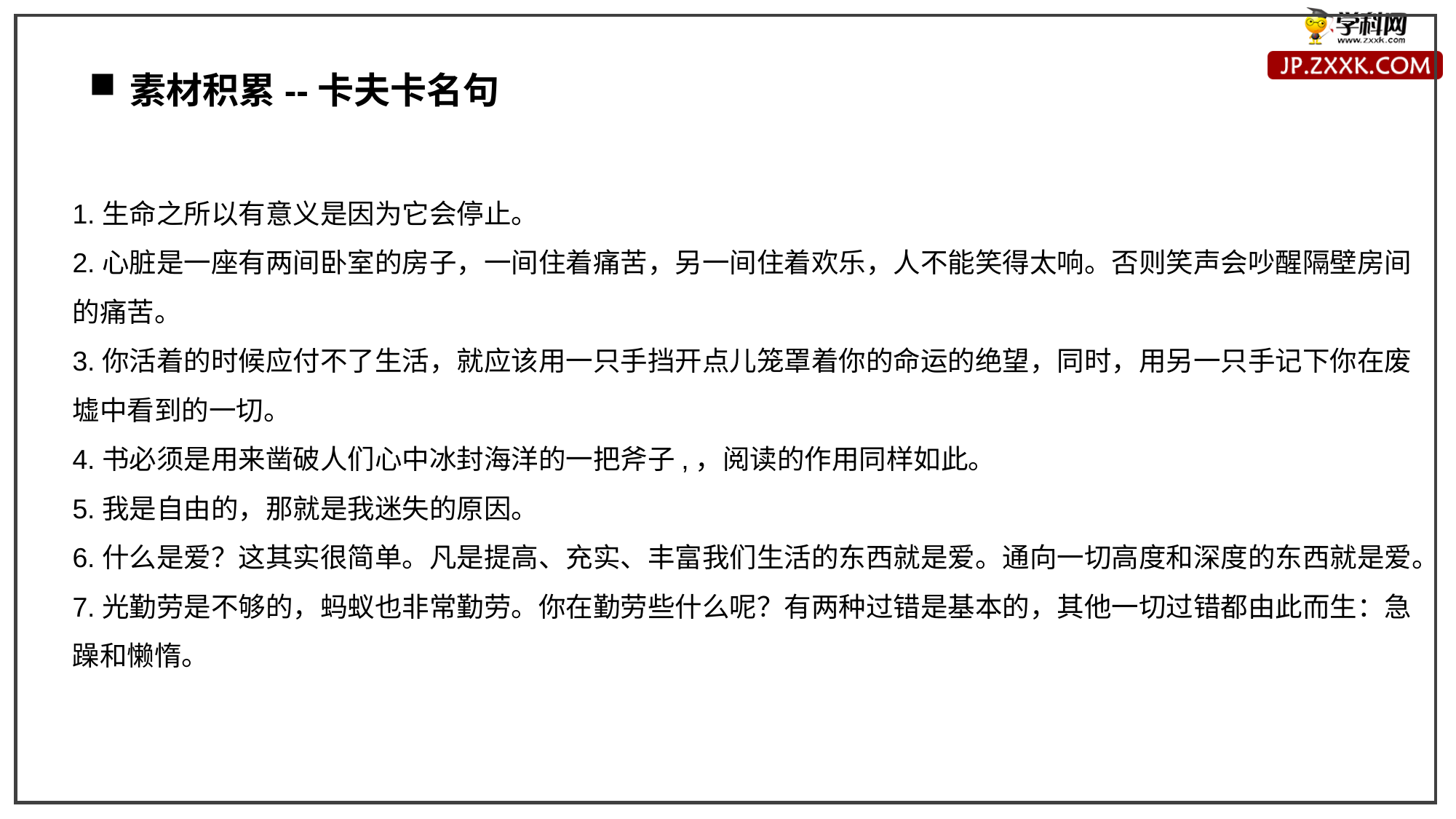

素材积累--卡夫卡名句
1.生命之所以有意义是因为它会停止。
2.心脏是一座有两间卧室的房子，一间住着痛苦，另一间住着欢乐，人不能笑得太响。否则笑声会吵醒隔壁房间的痛苦。
3.你活着的时候应付不了生活，就应该用一只手挡开点儿笼罩着你的命运的绝望，同时，用另一只手记下你在废墟中看到的一切。
4.书必须是用来凿破人们心中冰封海洋的一把斧子,，阅读的作用同样如此。
5.我是自由的，那就是我迷失的原因。
6.什么是爱？这其实很简单。凡是提高、充实、丰富我们生活的东西就是爱。通向一切高度和深度的东西就是爱。
7.光勤劳是不够的，蚂蚁也非常勤劳。你在勤劳些什么呢？有两种过错是基本的，其他一切过错都由此而生：急躁和懒惰。